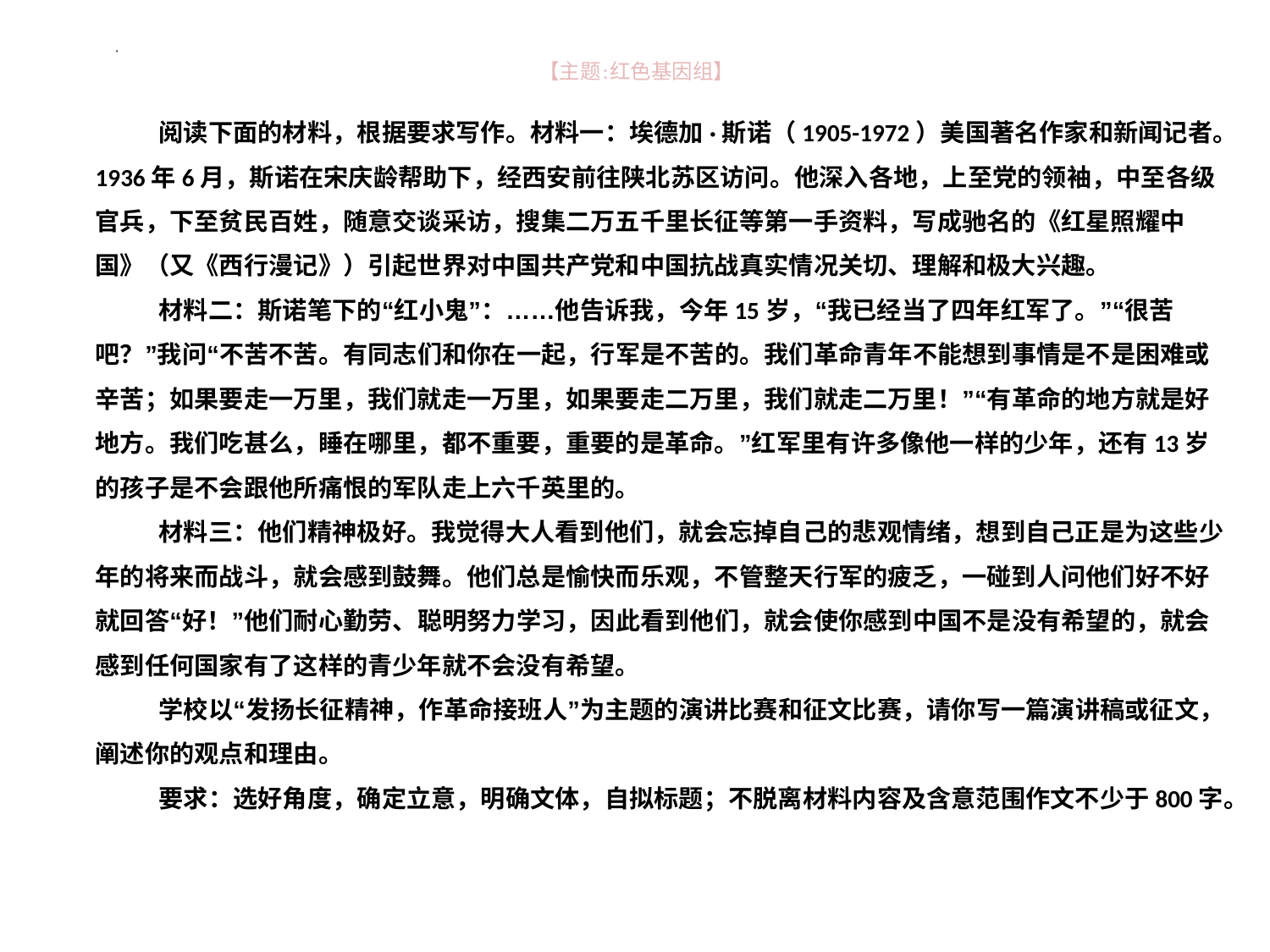

# 【主题:红色基因组】
阅读下面的材料，根据要求写作。材料一：埃德加·斯诺（1905-1972）美国著名作家和新闻记者。1936年6月，斯诺在宋庆龄帮助下，经西安前往陕北苏区访问。他深入各地，上至党的领袖，中至各级官兵，下至贫民百姓，随意交谈采访，搜集二万五千里长征等第一手资料，写成驰名的《红星照耀中国》（又《西行漫记》）引起世界对中国共产党和中国抗战真实情况关切、理解和极大兴趣。
材料二：斯诺笔下的“红小鬼”：……他告诉我，今年15岁，“我已经当了四年红军了。”“很苦吧？”我问“不苦不苦。有同志们和你在一起，行军是不苦的。我们革命青年不能想到事情是不是困难或辛苦；如果要走一万里，我们就走一万里，如果要走二万里，我们就走二万里！”“有革命的地方就是好地方。我们吃甚么，睡在哪里，都不重要，重要的是革命。”红军里有许多像他一样的少年，还有13岁的孩子是不会跟他所痛恨的军队走上六千英里的。
材料三：他们精神极好。我觉得大人看到他们，就会忘掉自己的悲观情绪，想到自己正是为这些少年的将来而战斗，就会感到鼓舞。他们总是愉快而乐观，不管整天行军的疲乏，一碰到人问他们好不好就回答“好！”他们耐心勤劳、聪明努力学习，因此看到他们，就会使你感到中国不是没有希望的，就会感到任何国家有了这样的青少年就不会没有希望。
学校以“发扬长征精神，作革命接班人”为主题的演讲比赛和征文比赛，请你写一篇演讲稿或征文，阐述你的观点和理由。
要求：选好角度，确定立意，明确文体，自拟标题；不脱离材料内容及含意范围作文不少于800字。